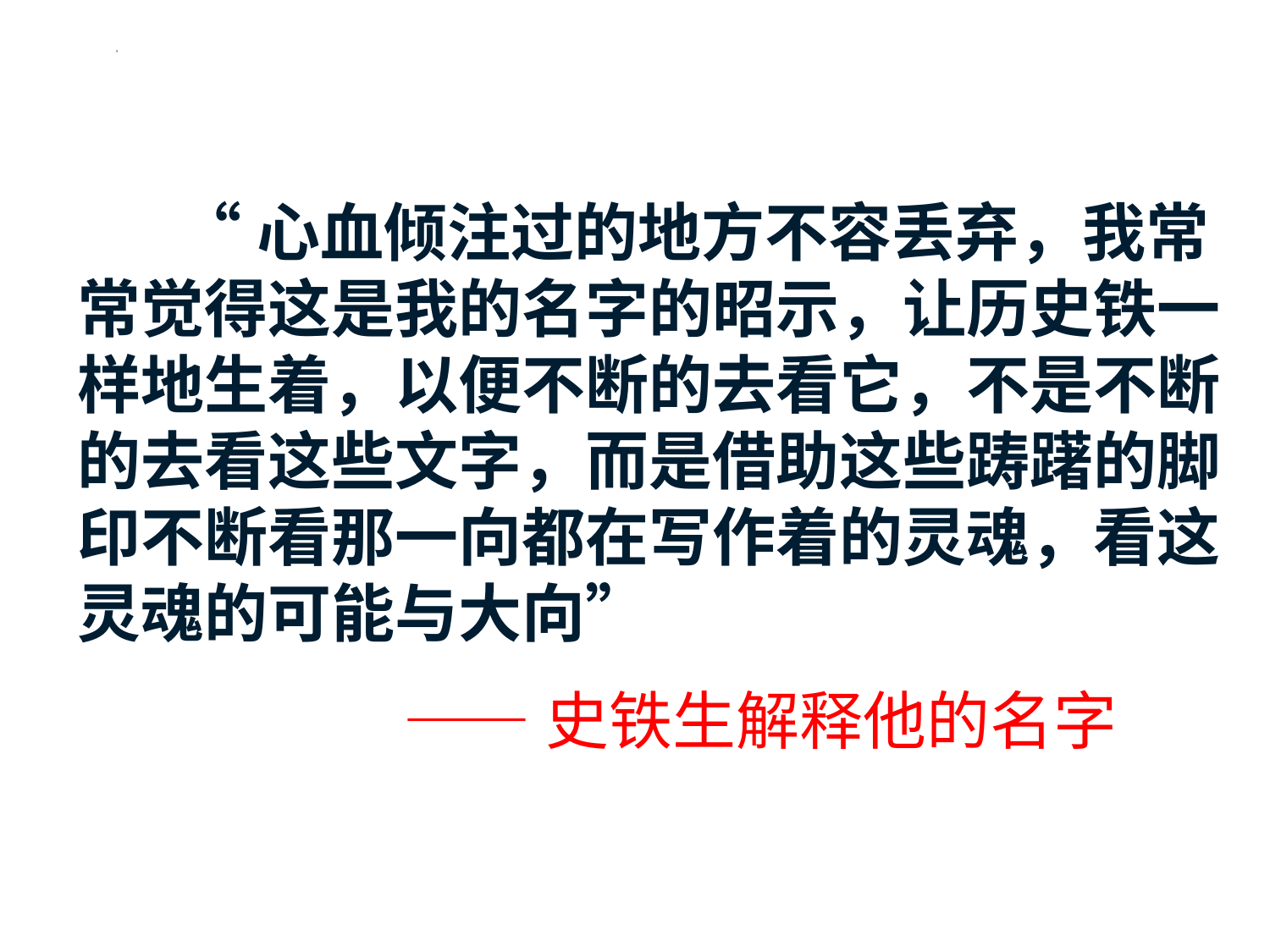

“心血倾注过的地方不容丢弃，我常常觉得这是我的名字的昭示，让历史铁一样地生着，以便不断的去看它，不是不断的去看这些文字，而是借助这些踌躇的脚印不断看那一向都在写作着的灵魂，看这灵魂的可能与大向”
                       ——史铁生解释他的名字